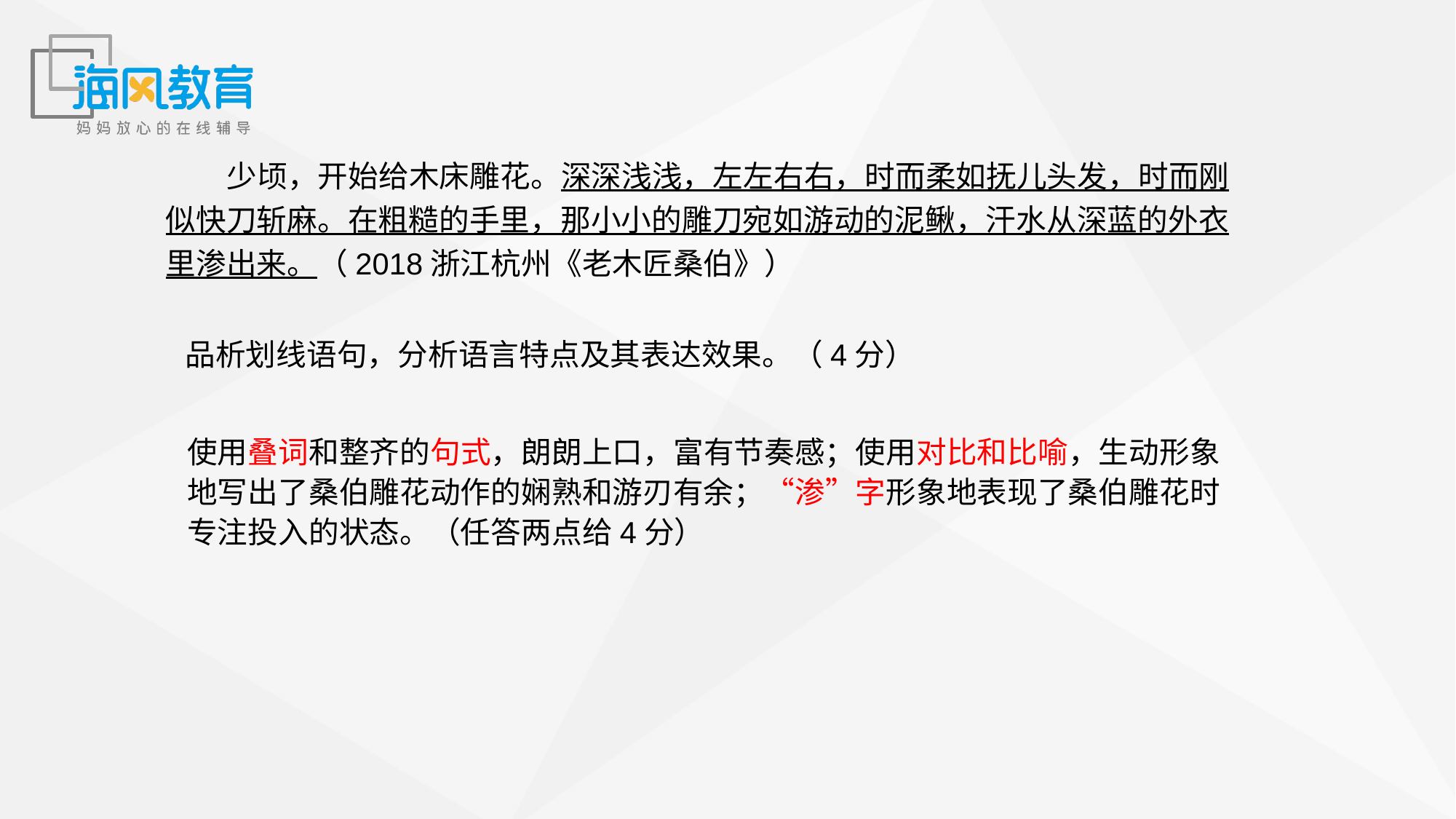

少顷，开始给木床雕花。深深浅浅，左左右右，时而柔如抚儿头发，时而刚似快刀斩麻。在粗糙的手里，那小小的雕刀宛如游动的泥鳅，汗水从深蓝的外衣里渗出来。（2018浙江杭州《老木匠桑伯》）
品析划线语句，分析语言特点及其表达效果。（4分）
使用叠词和整齐的句式，朗朗上口，富有节奏感；使用对比和比喻，生动形象地写出了桑伯雕花动作的娴熟和游刃有余；“渗”字形象地表现了桑伯雕花时专注投入的状态。（任答两点给4分）